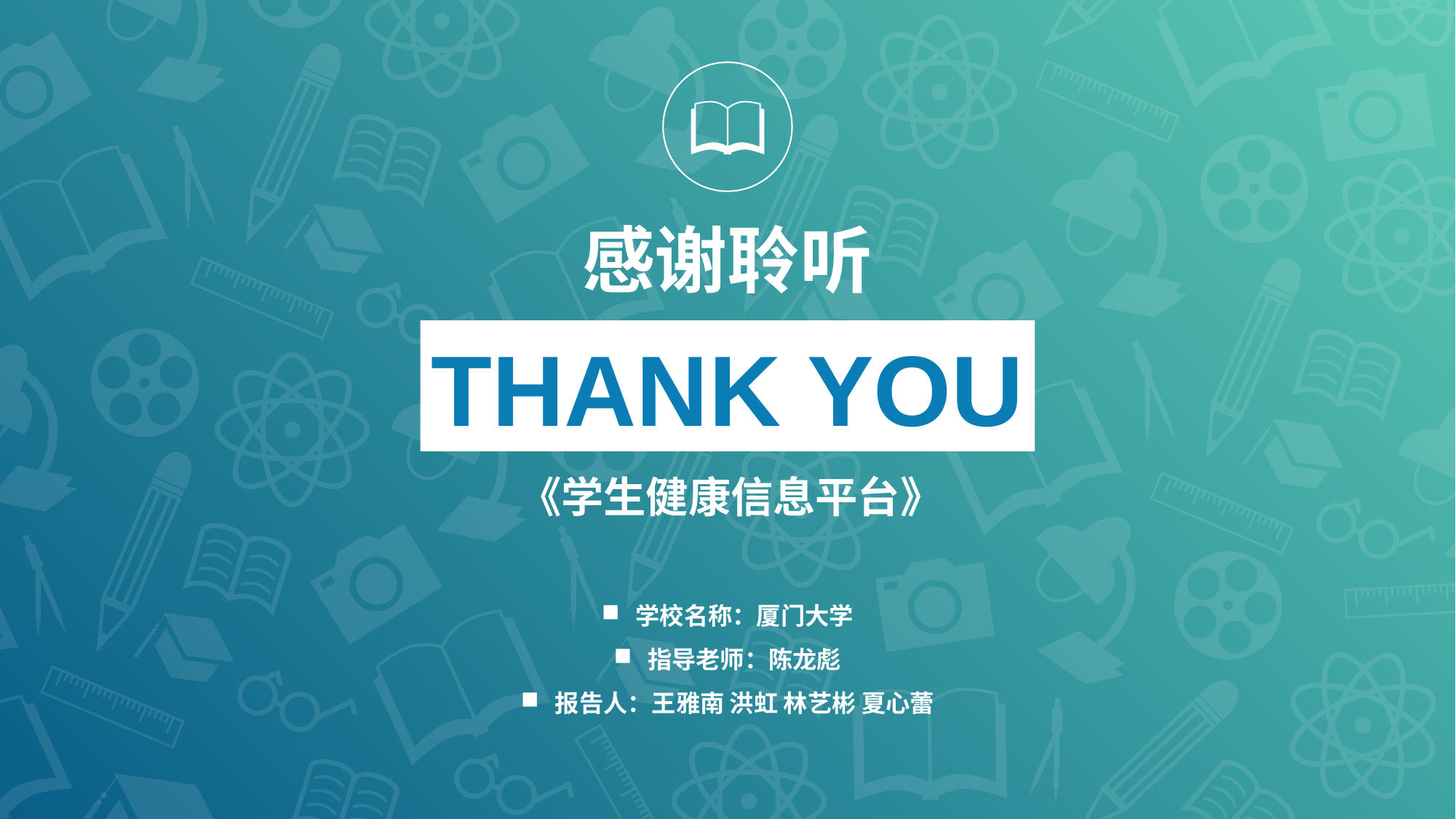

感谢聆听
THANK YOU
《学生健康信息平台》
学校名称：厦门大学
指导老师：陈龙彪
报告人：王雅南 洪虹 林艺彬 夏心蕾